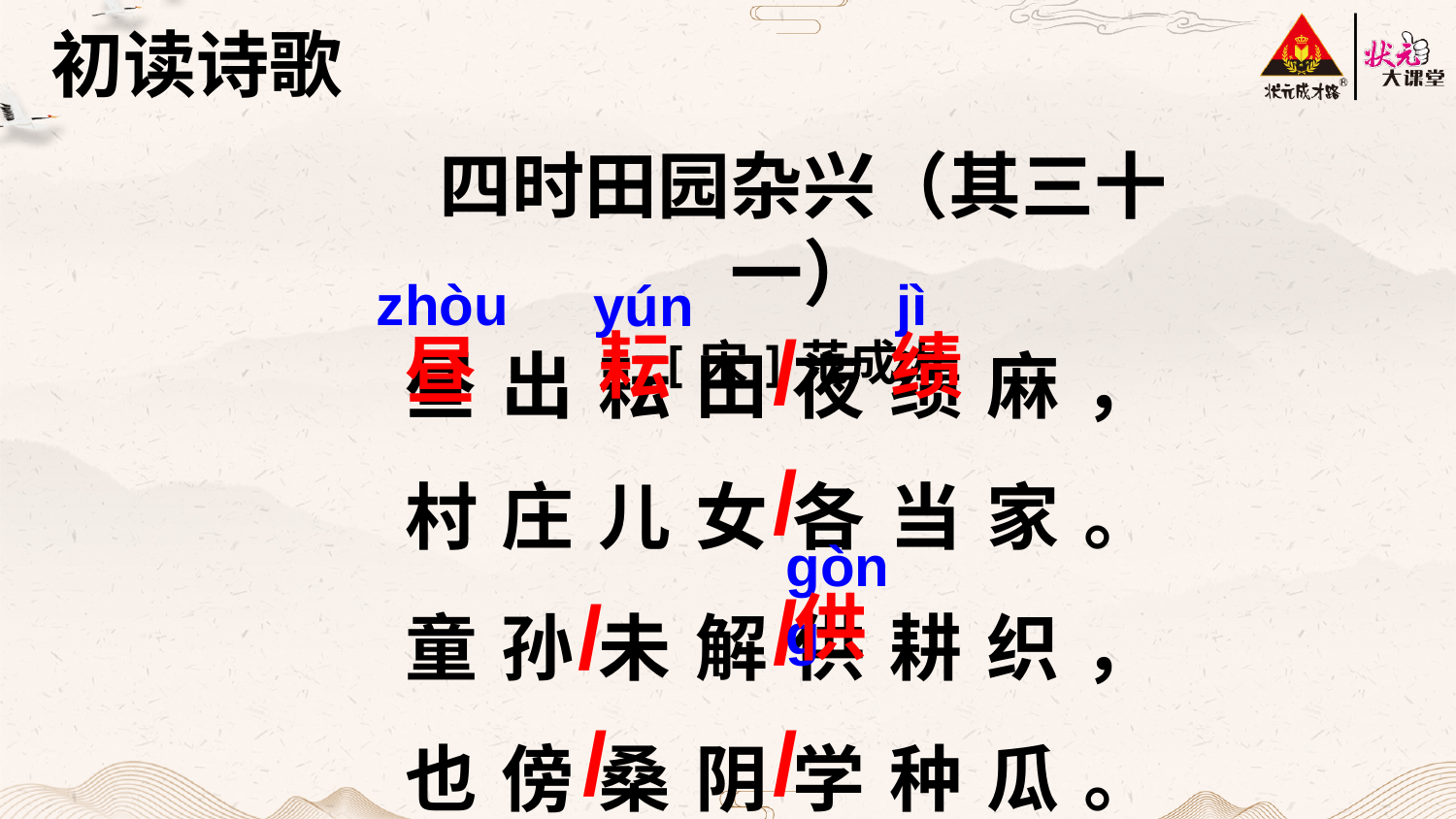

初读诗歌
四时田园杂兴（其三十一）
[宋]范成大
zhòu
jì
yún
昼出耘田夜绩麻，村庄儿女各当家。童孙未解供耕织，也傍桑阴学种瓜。
/
耘
绩
昼
/
ɡònɡ
/
/
供
/
/